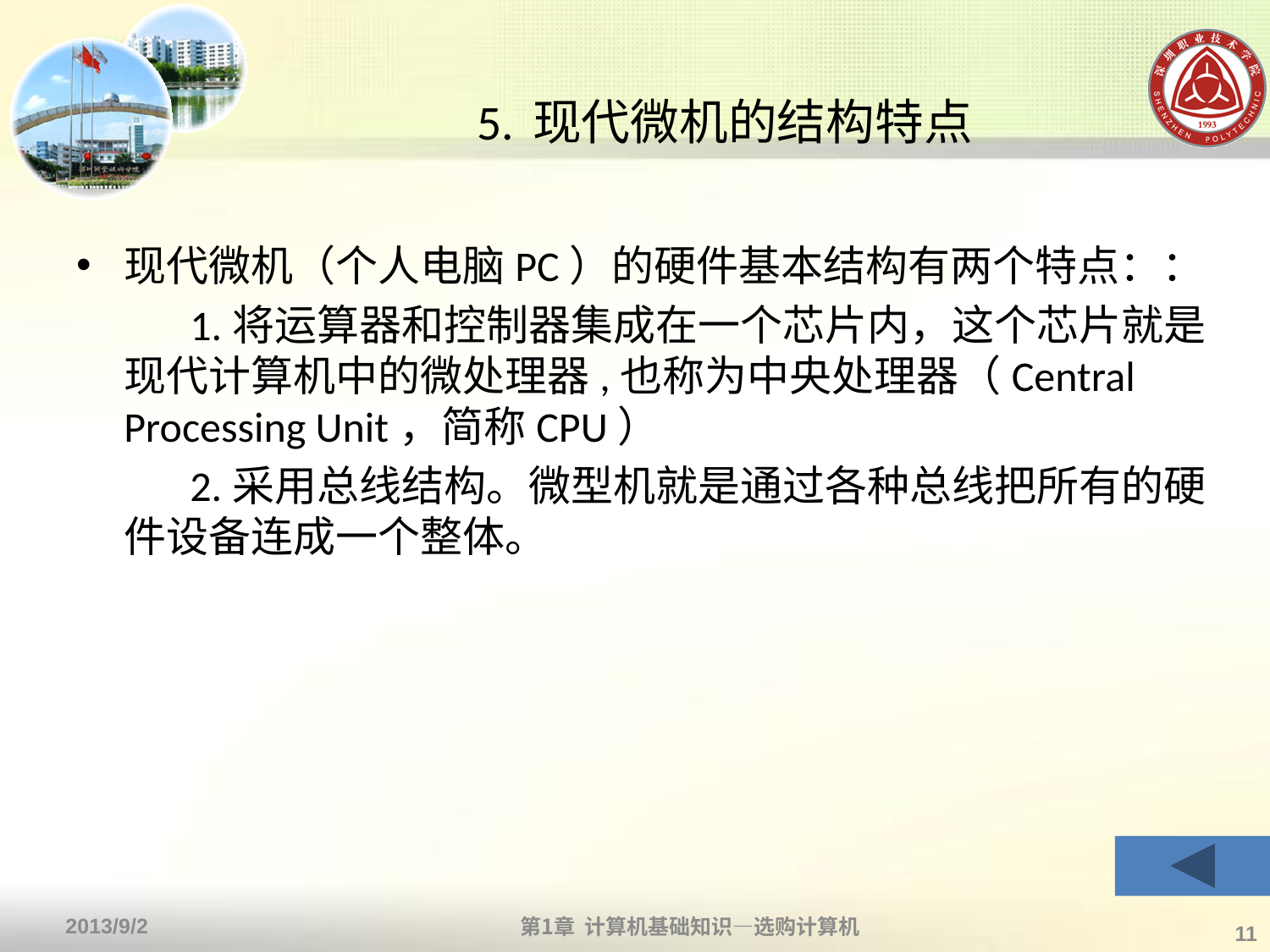

# 5. 现代微机的结构特点
现代微机（个人电脑PC）的硬件基本结构有两个特点：：
　  　1.将运算器和控制器集成在一个芯片内，这个芯片就是现代计算机中的微处理器,也称为中央处理器（Central Processing Unit，简称CPU）
　　  2.采用总线结构。微型机就是通过各种总线把所有的硬件设备连成一个整体。

第1章  计算机基础知识—选购计算机
2013/9/2
11